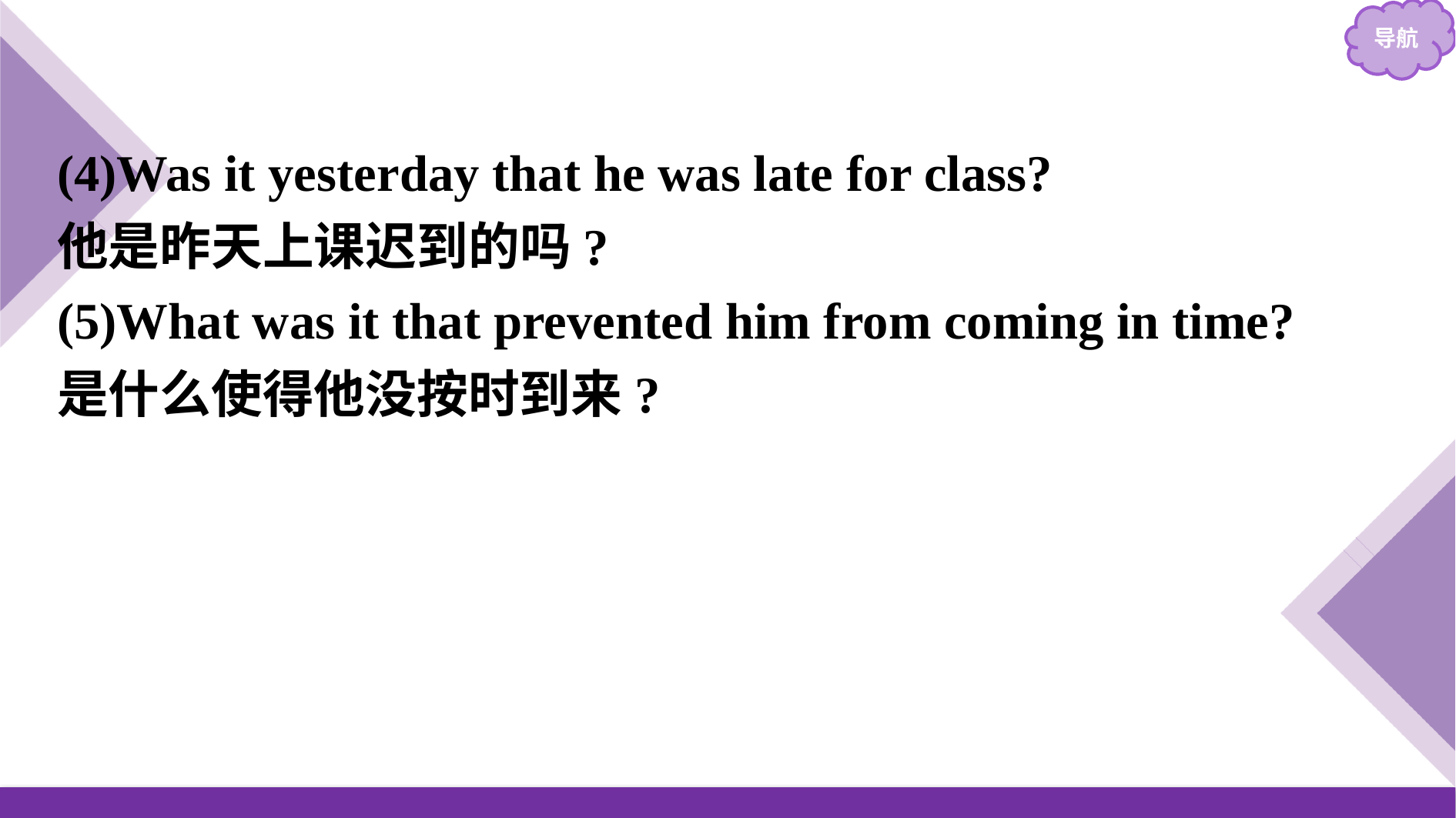

(4)Was it yesterday that he was late for class?
他是昨天上课迟到的吗?
(5)What was it that prevented him from coming in time?
是什么使得他没按时到来?